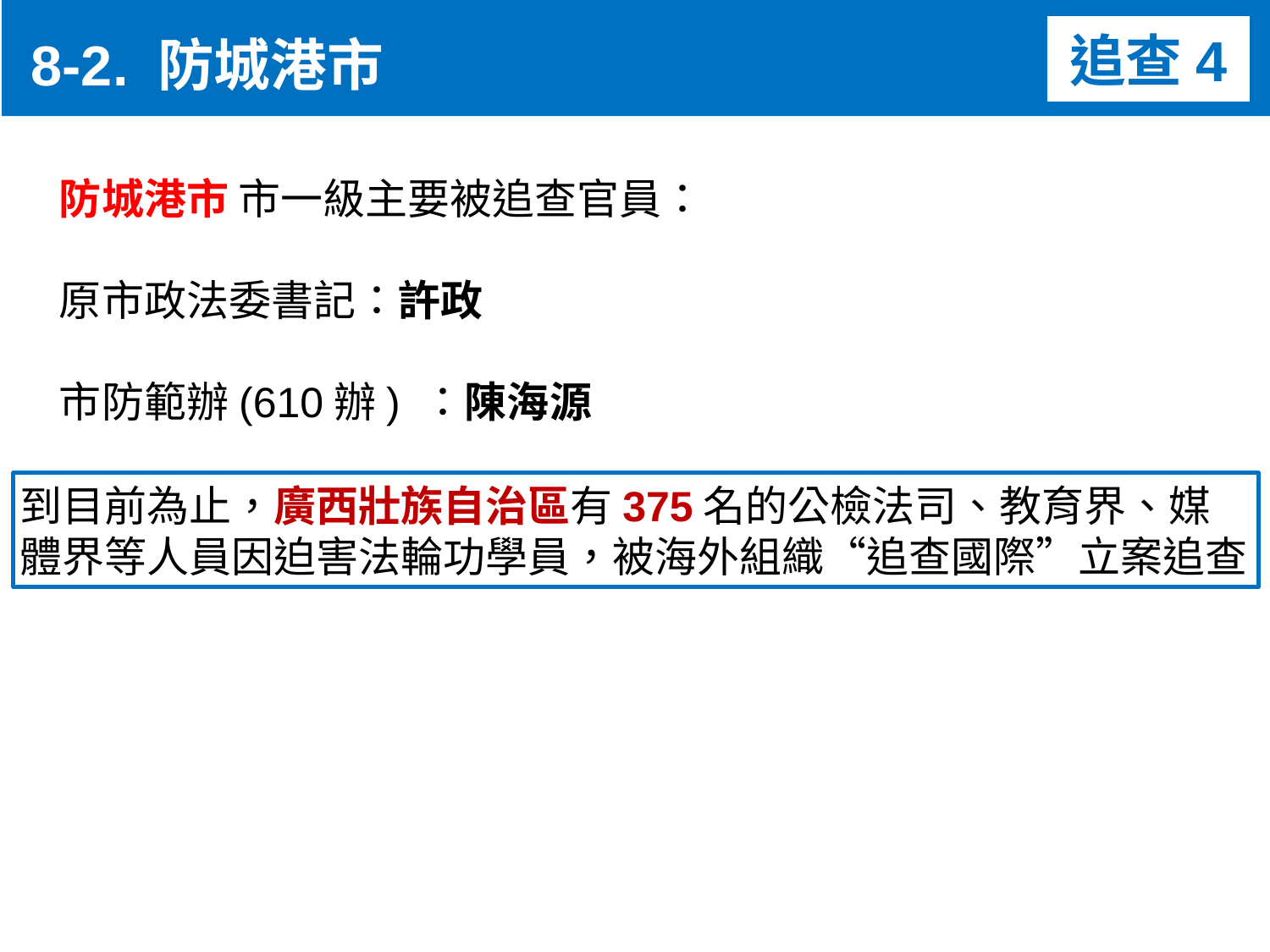

8-2. 防城港市
追查4
防城港市 市一級主要被追查官員：

原市政法委書記：許政

市防範辦(610辦) ：陳海源
到目前為止，廣西壯族自治區有375名的公檢法司、教育界、媒體界等人員因迫害法輪功學員，被海外組織“追查國際”立案追查